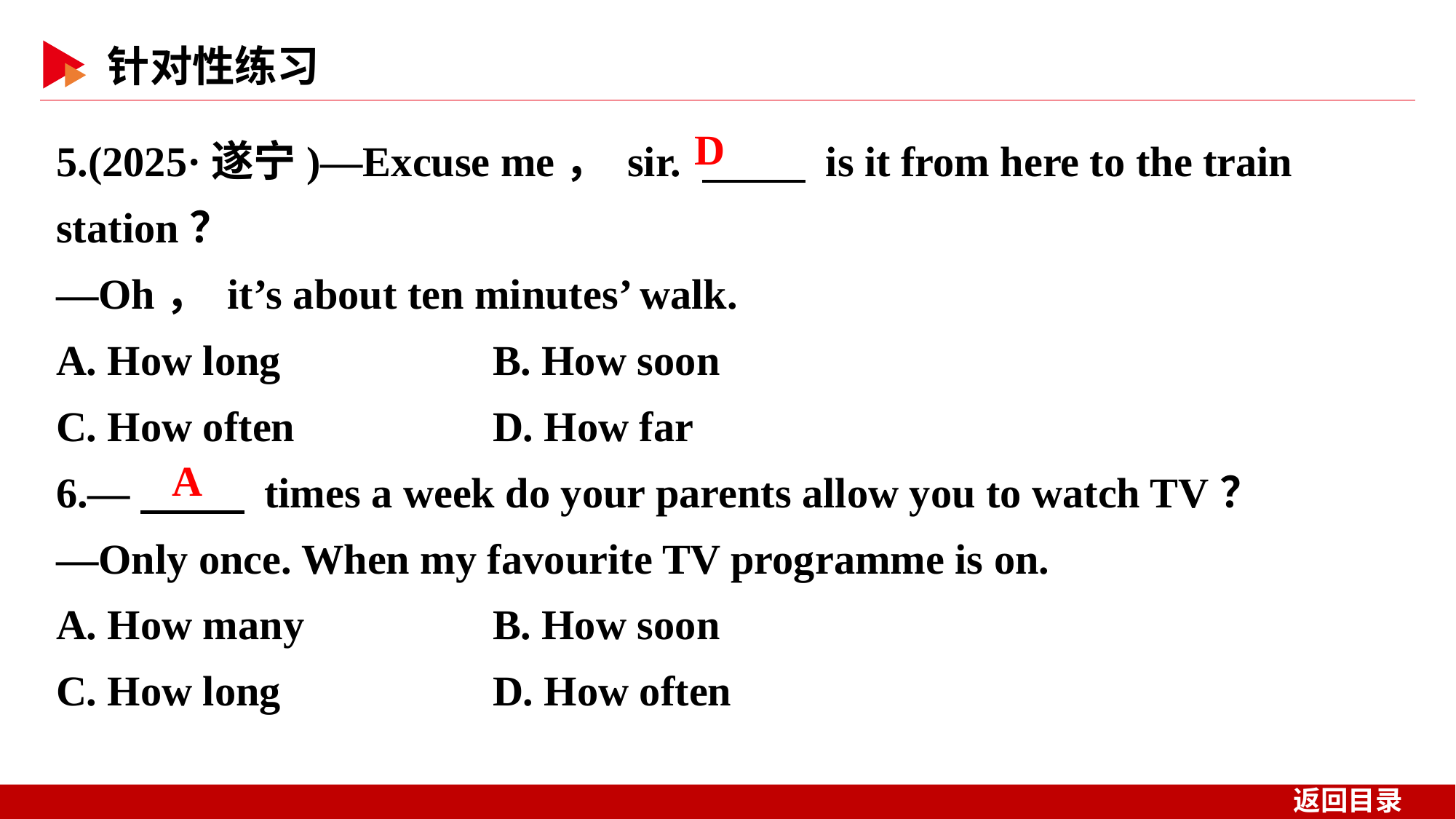

5.(2025·遂宁)—Excuse me， sir. 　  　 is it from here to the train station？
—Oh， it’s about ten minutes’ walk.
A. How long          	B. How soon
C. How often           	D. How far
6.—　  　 times a week do your parents allow you to watch TV？
—Only once. When my favourite TV programme is on.
A. How many                	B. How soon
C. How long                	D. How often
D
A